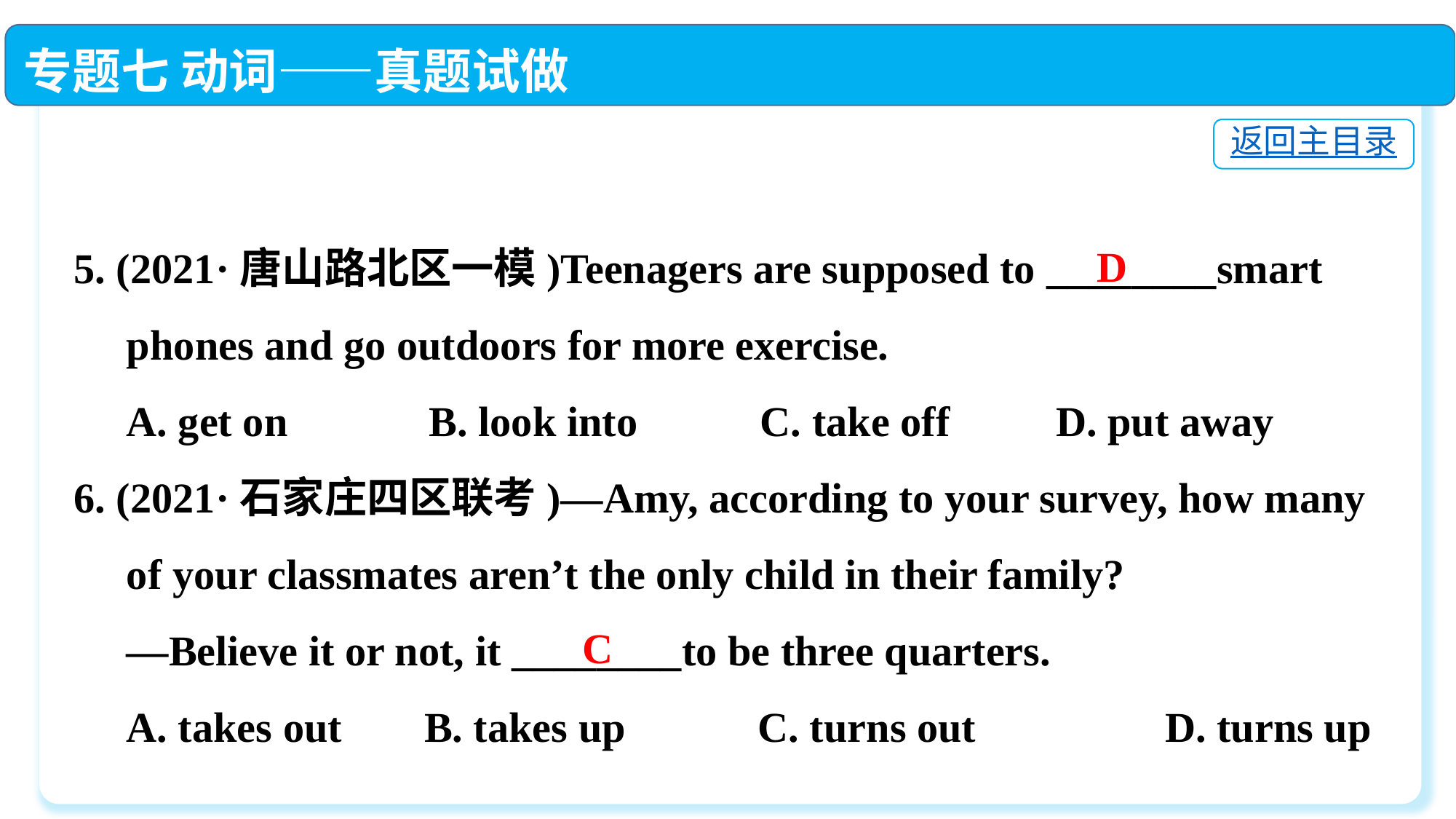

专题七 动词——真题试做

返回主目录
5. (2021·唐山路北区一模)Teenagers are supposed to ________smart
     phones and go outdoors for more exercise.
     A. get on	             B. look into	   C. take off	D. put away
6. (2021·石家庄四区联考)—Amy, according to your survey, how many
     of your classmates aren’t the only child in their family?
     —Believe it or not, it ________to be three quarters.
     A. takes out　  B. takes up　　	  C. turns out　　	D. turns up
D
C